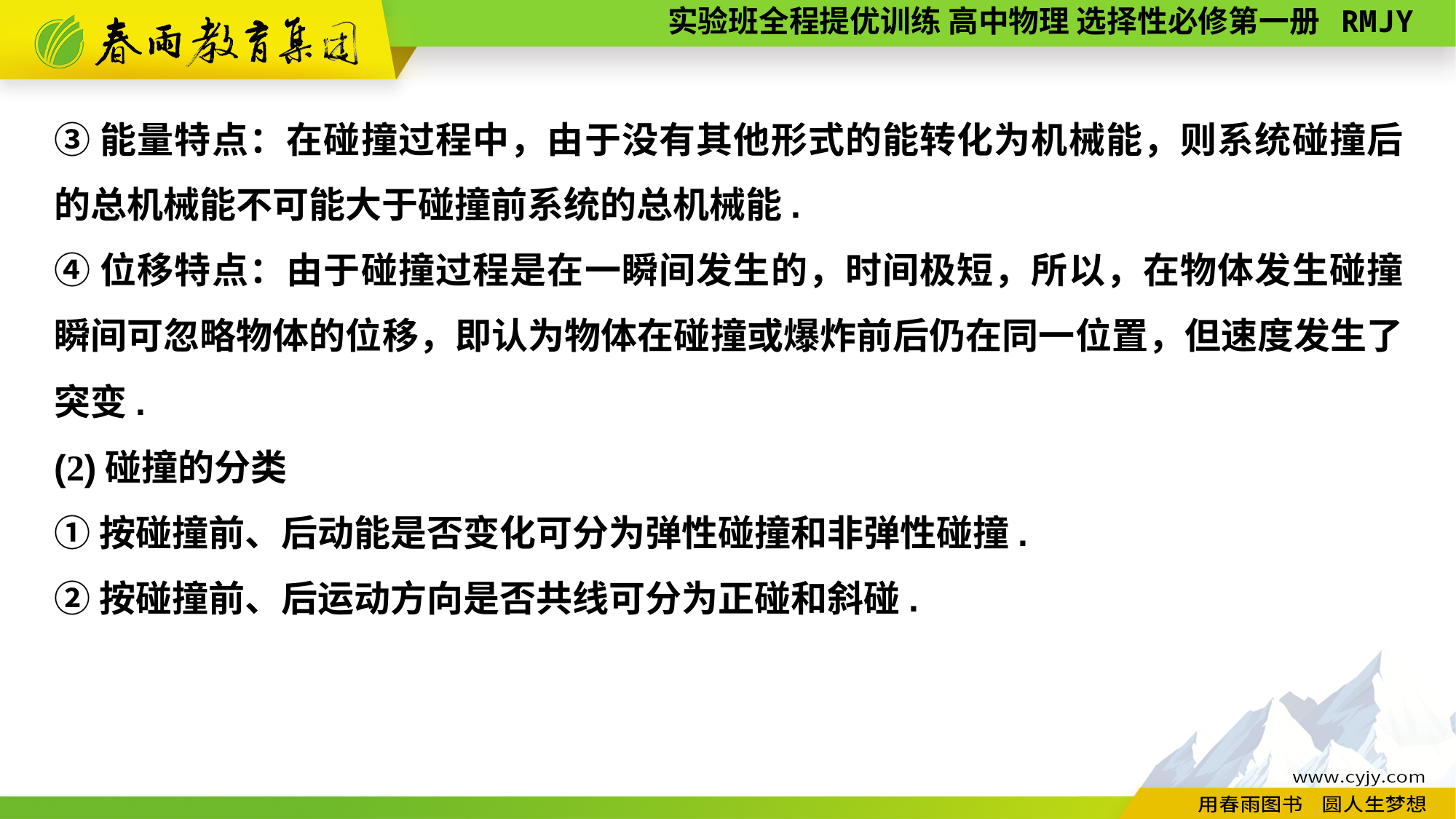

③能量特点：在碰撞过程中，由于没有其他形式的能转化为机械能，则系统碰撞后的总机械能不可能大于碰撞前系统的总机械能.
④位移特点：由于碰撞过程是在一瞬间发生的，时间极短，所以，在物体发生碰撞瞬间可忽略物体的位移，即认为物体在碰撞或爆炸前后仍在同一位置，但速度发生了突变.
(2)碰撞的分类
①按碰撞前、后动能是否变化可分为弹性碰撞和非弹性碰撞.
②按碰撞前、后运动方向是否共线可分为正碰和斜碰.